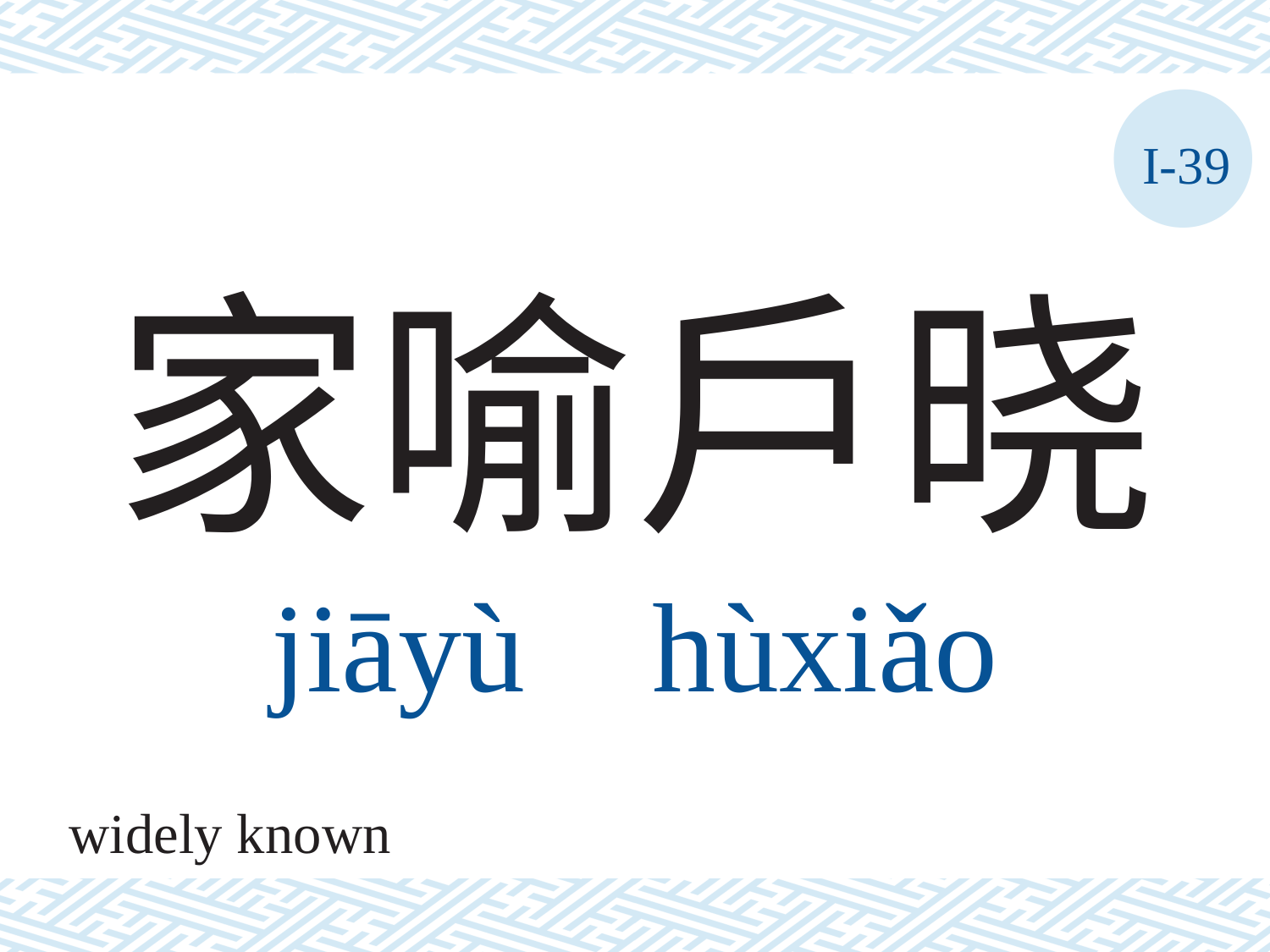

I-39
# 家喻户晓 jiāyù	hùxiǎo
widely known